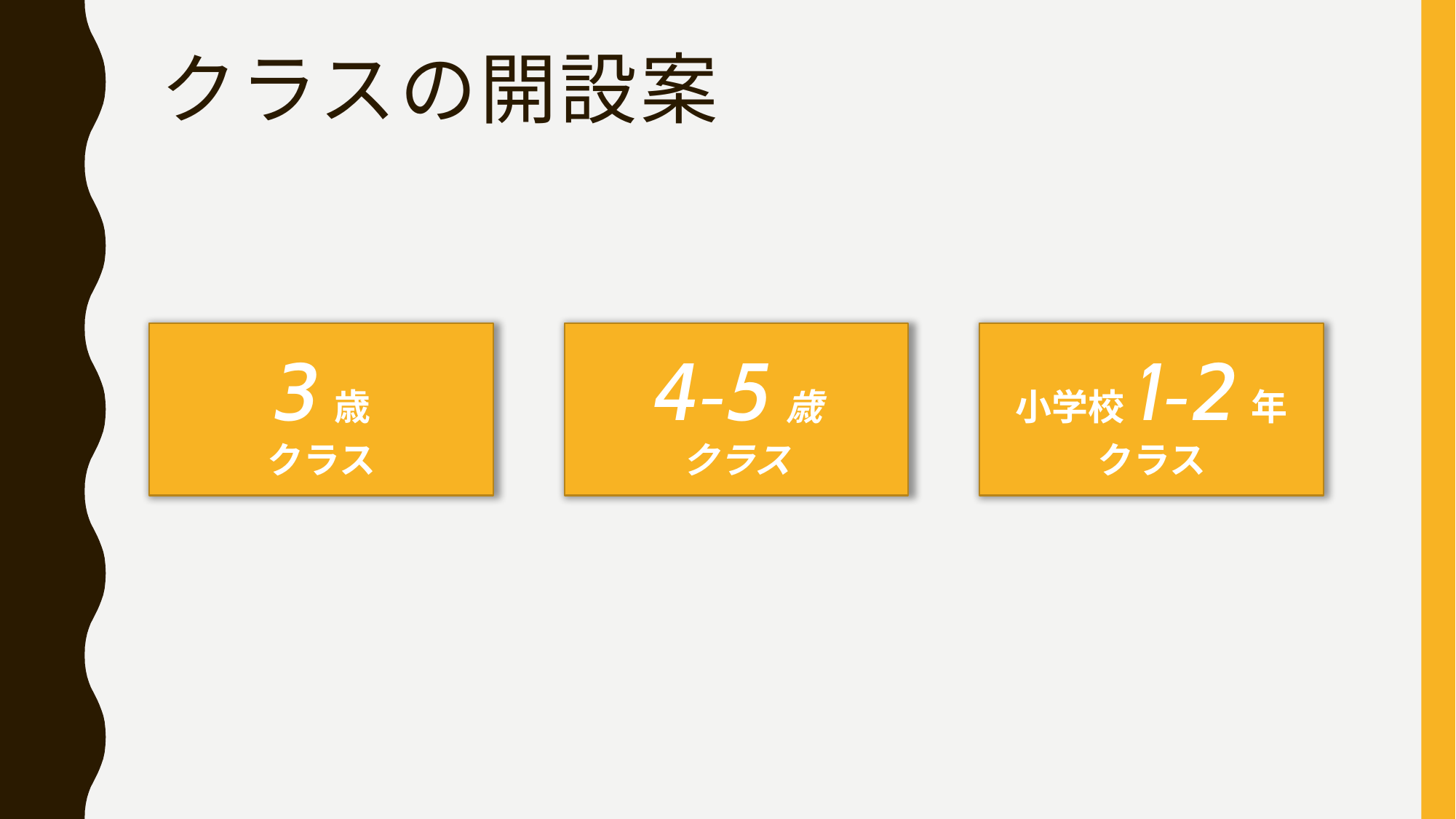

# クラスの開設案
3歳
クラス
4-5歳
クラス
小学校1-2年
クラス